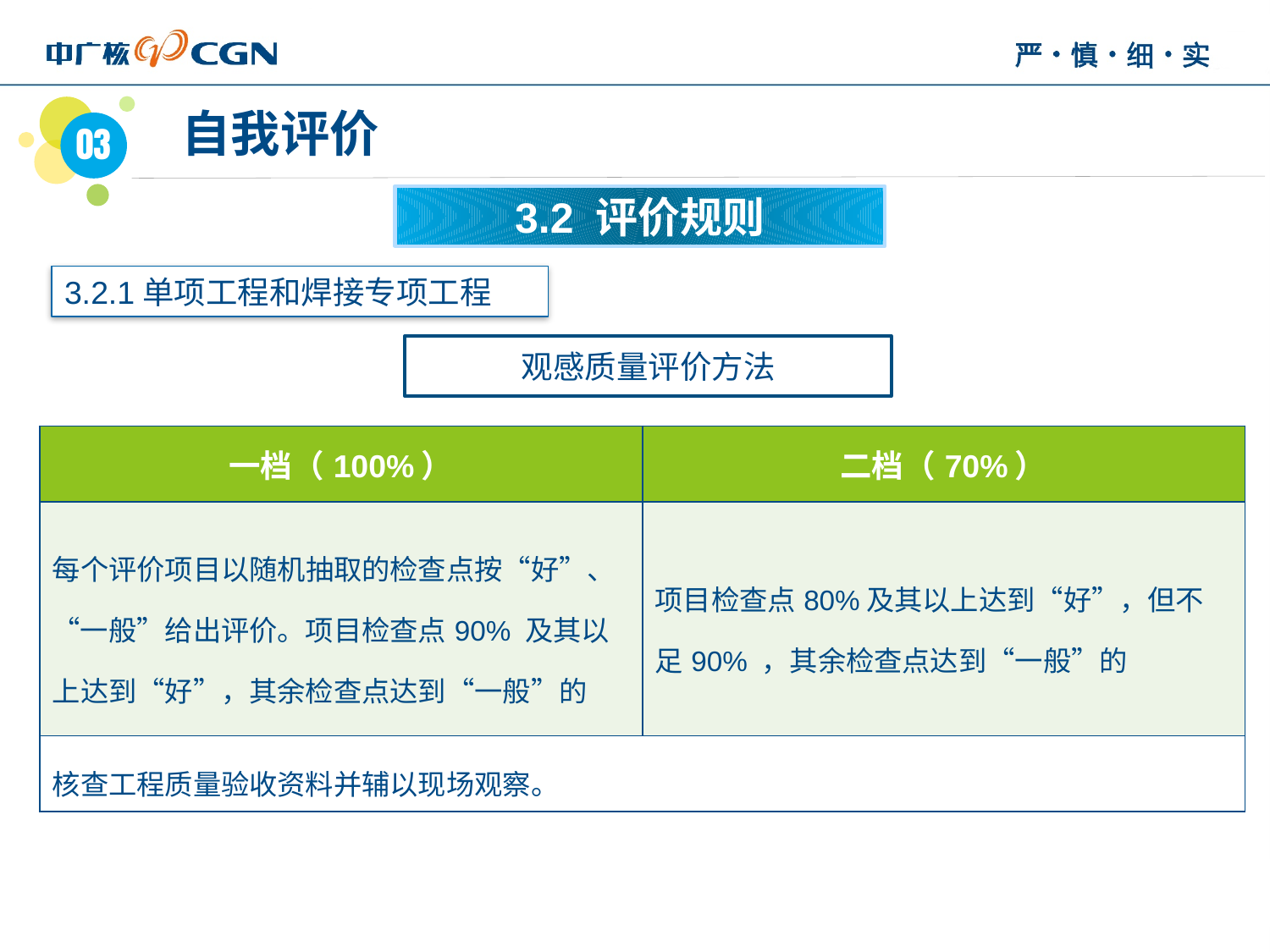

03

  自我评价

3.2 评价规则
3.2.1单项工程和焊接专项工程
观感质量评价方法
| 一档（100%） | 二档（70%） |
| --- | --- |
| 每个评价项目以随机抽取的检查点按“好”、“一般”给出评价。项目检查点90% 及其以上达到“好”，其余检查点达到“一般”的 | 项目检查点80%及其以上达到“好”，但不足90% ，其余检查点达到“一般”的 |
| 核查工程质量验收资料并辅以现场观察。 |  |